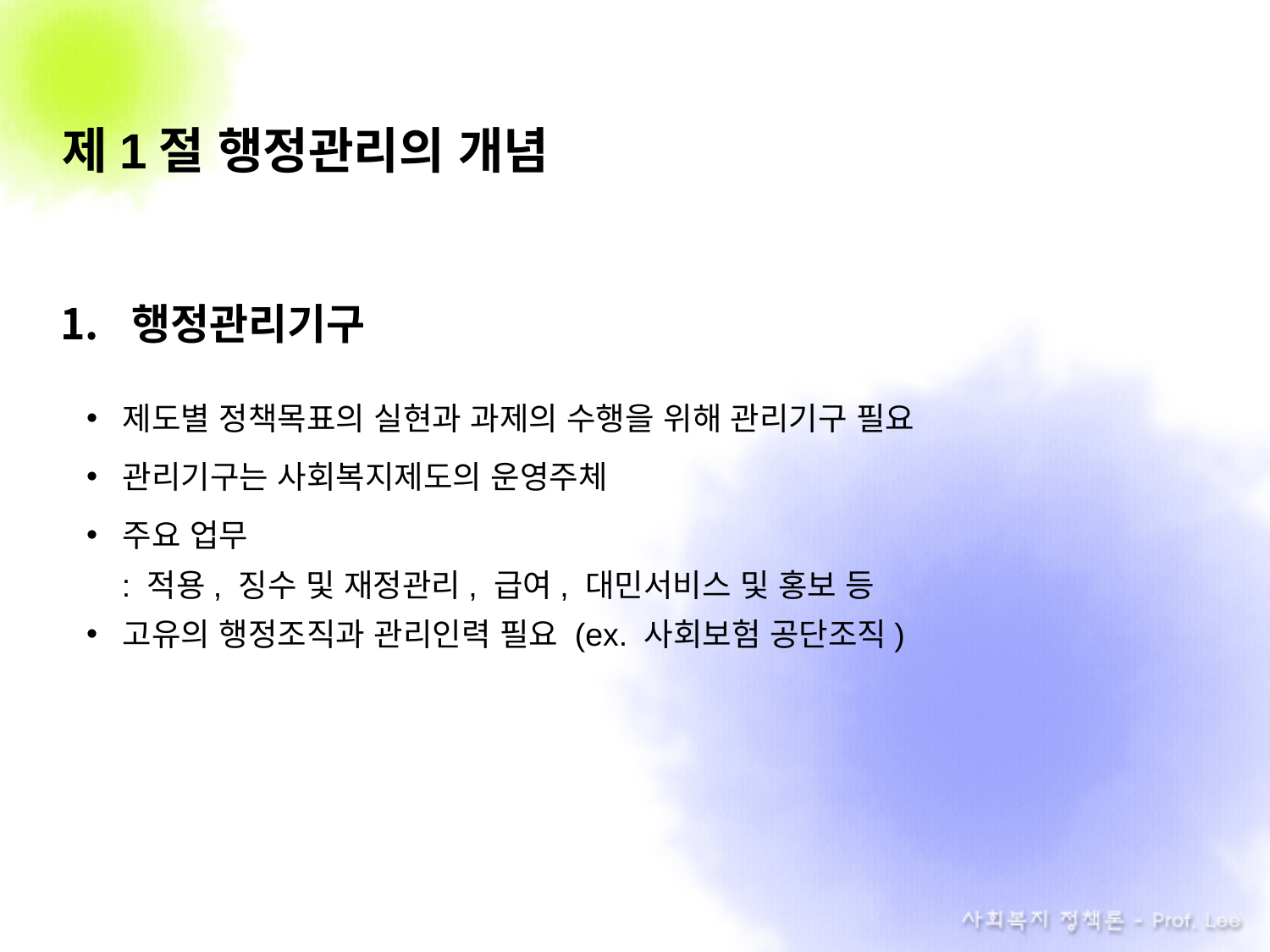

# 제1절 행정관리의 개념
행정관리기구

제도별 정책목표의 실현과 과제의 수행을 위해 관리기구 필요
관리기구는 사회복지제도의 운영주체
주요 업무
    : 적용, 징수 및 재정관리, 급여, 대민서비스 및 홍보 등
고유의 행정조직과 관리인력 필요 (ex. 사회보험 공단조직)